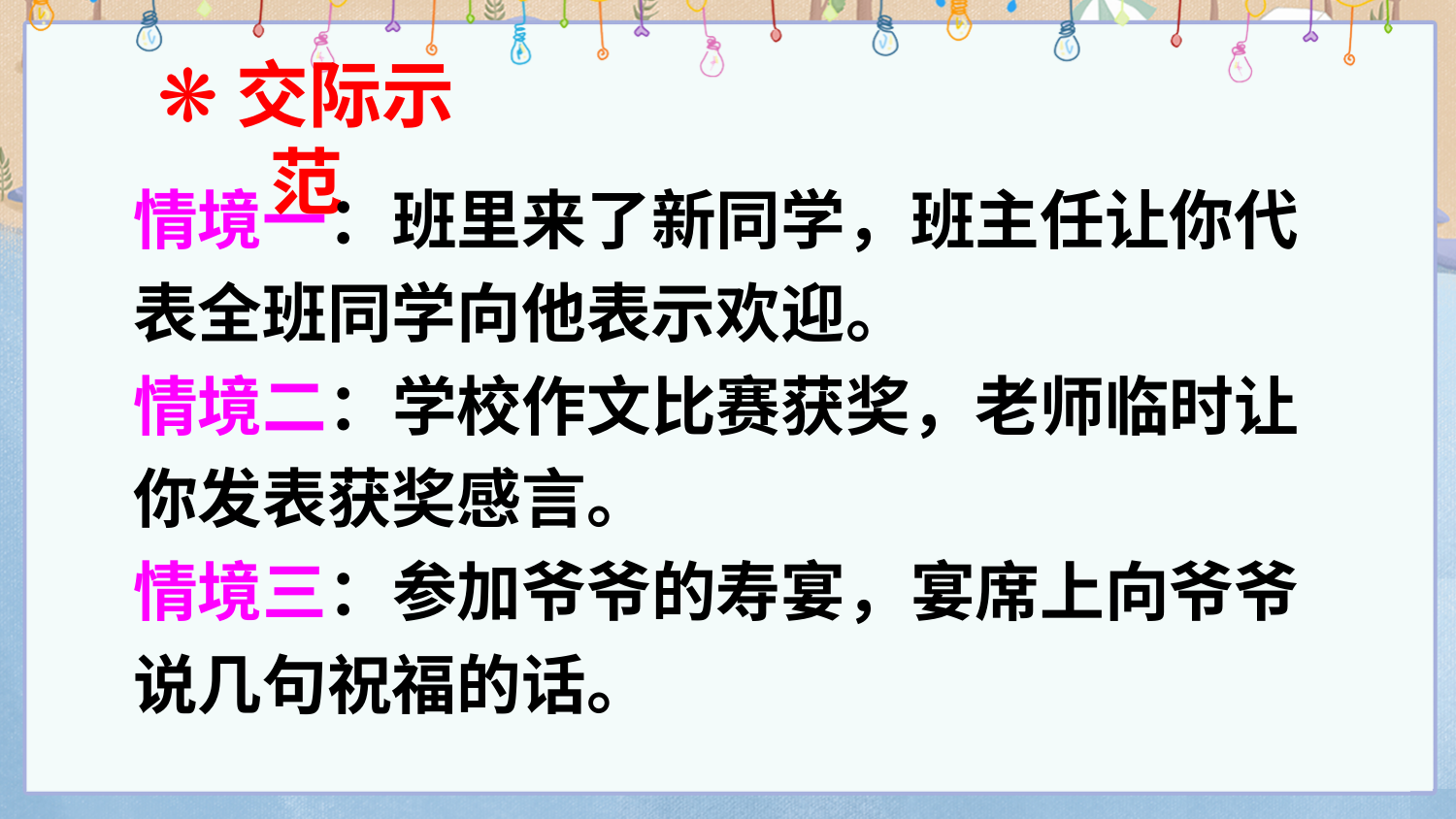

❋交际示范
情境一：班里来了新同学，班主任让你代表全班同学向他表示欢迎。
情境二：学校作文比赛获奖，老师临时让你发表获奖感言。
情境三：参加爷爷的寿宴，宴席上向爷爷说几句祝福的话。